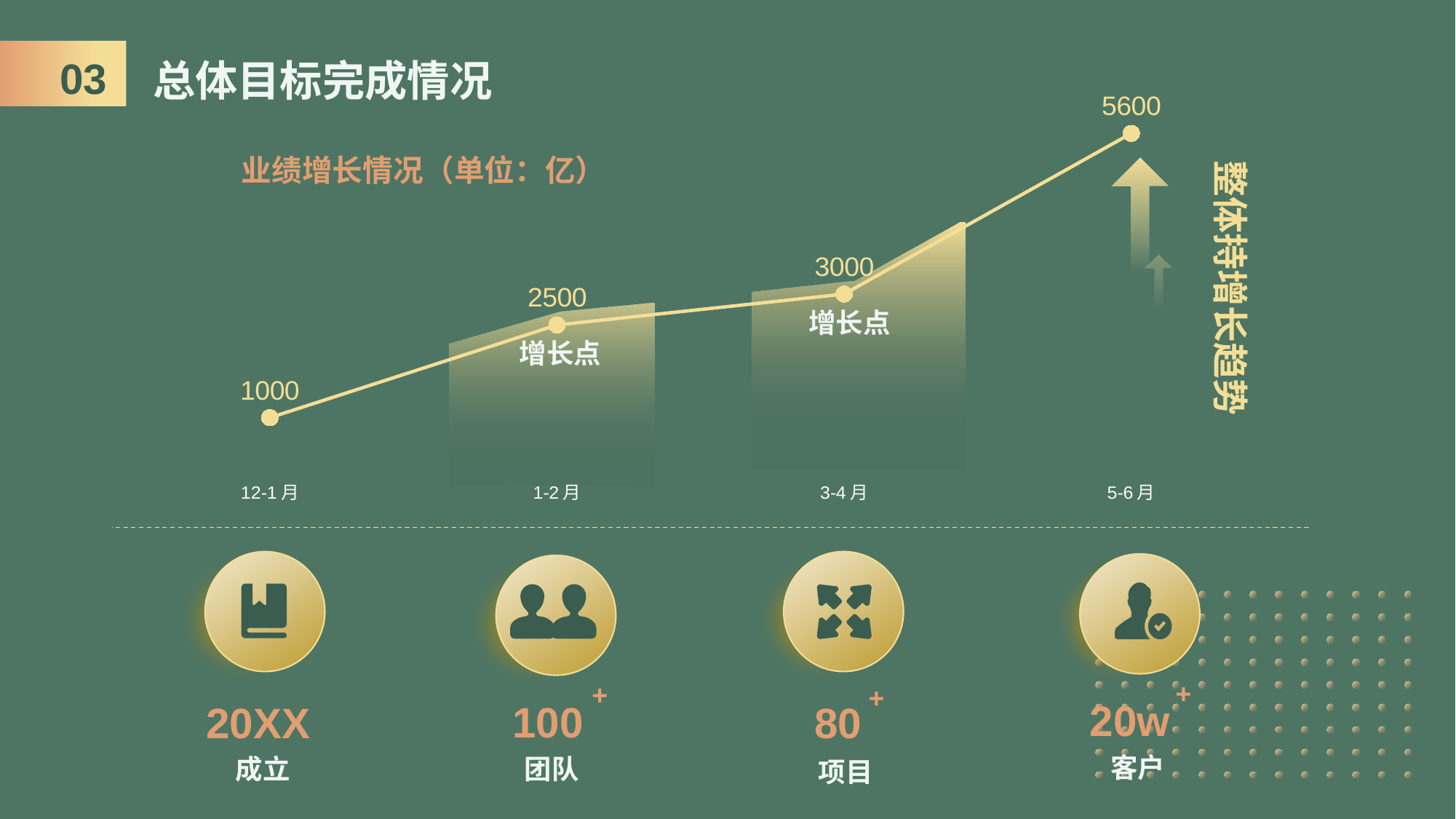

03
总体目标完成情况

### Chart

| Category | 列1 |
|---|---|
| 12-1月 | 1000.0 |
| 1-2月 | 2500.0 |
| 3-4月 | 3000.0 |
| 5-6月 | 5600.0 |
整体持增长趋势
业绩增长情况（单位：亿）

增长点

增长点

+
+
+
20w
100
20XX
80
客户
团队
成立
项目